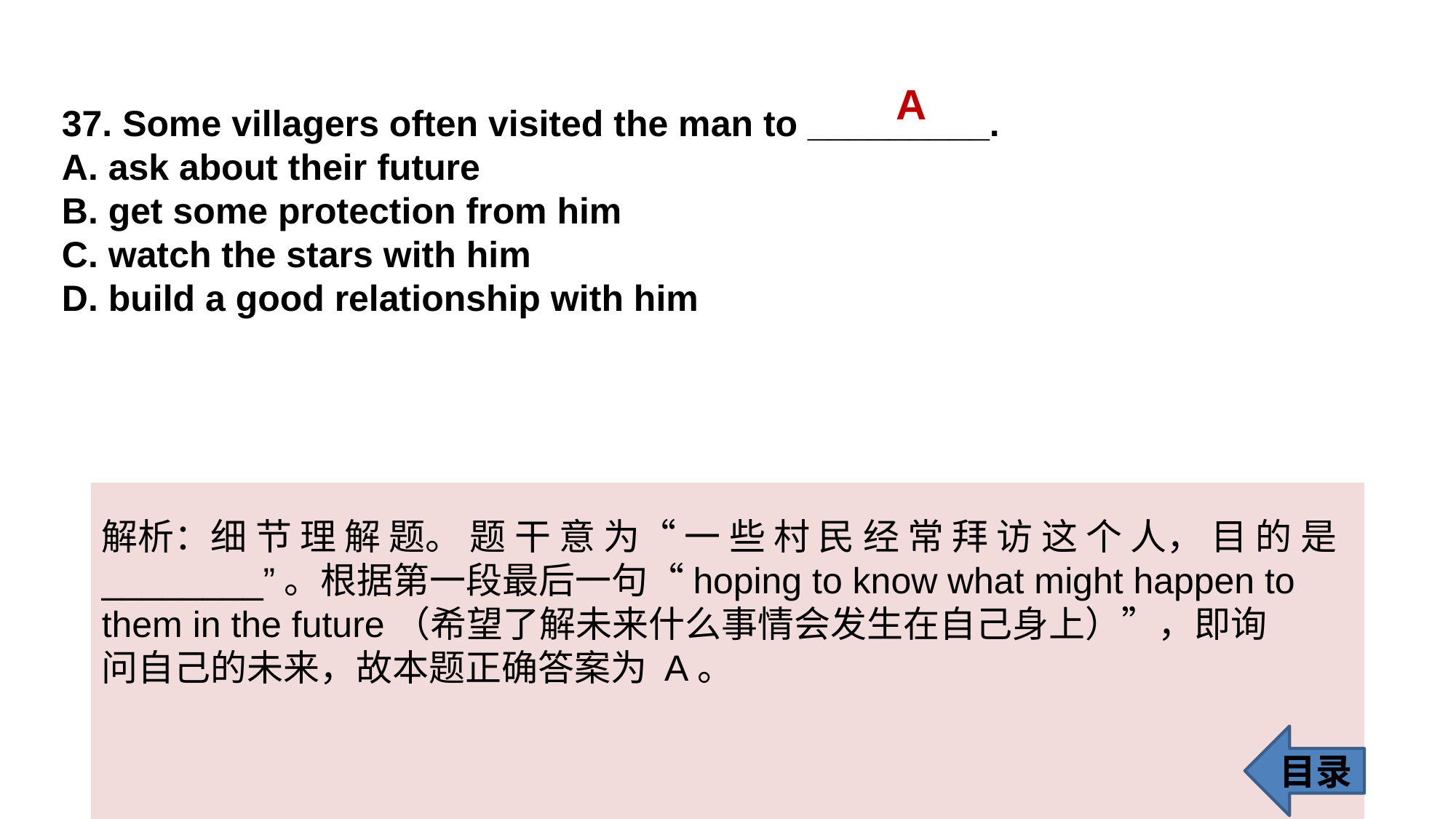

A
37. Some villagers often visited the man to _________.
A. ask about their future
B. get some protection from him
C. watch the stars with him
D. build a good relationship with him

解析：细 节 理 解 题。 题 干 意 为“ 一 些 村 民 经 常 拜 访 这 个 人， 目 的 是________”。根据第一段最后一句“hoping to know what might happen to them in the future（希望了解未来什么事情会发生在自己身上）”，即询
问自己的未来，故本题正确答案为 A。
目录
39